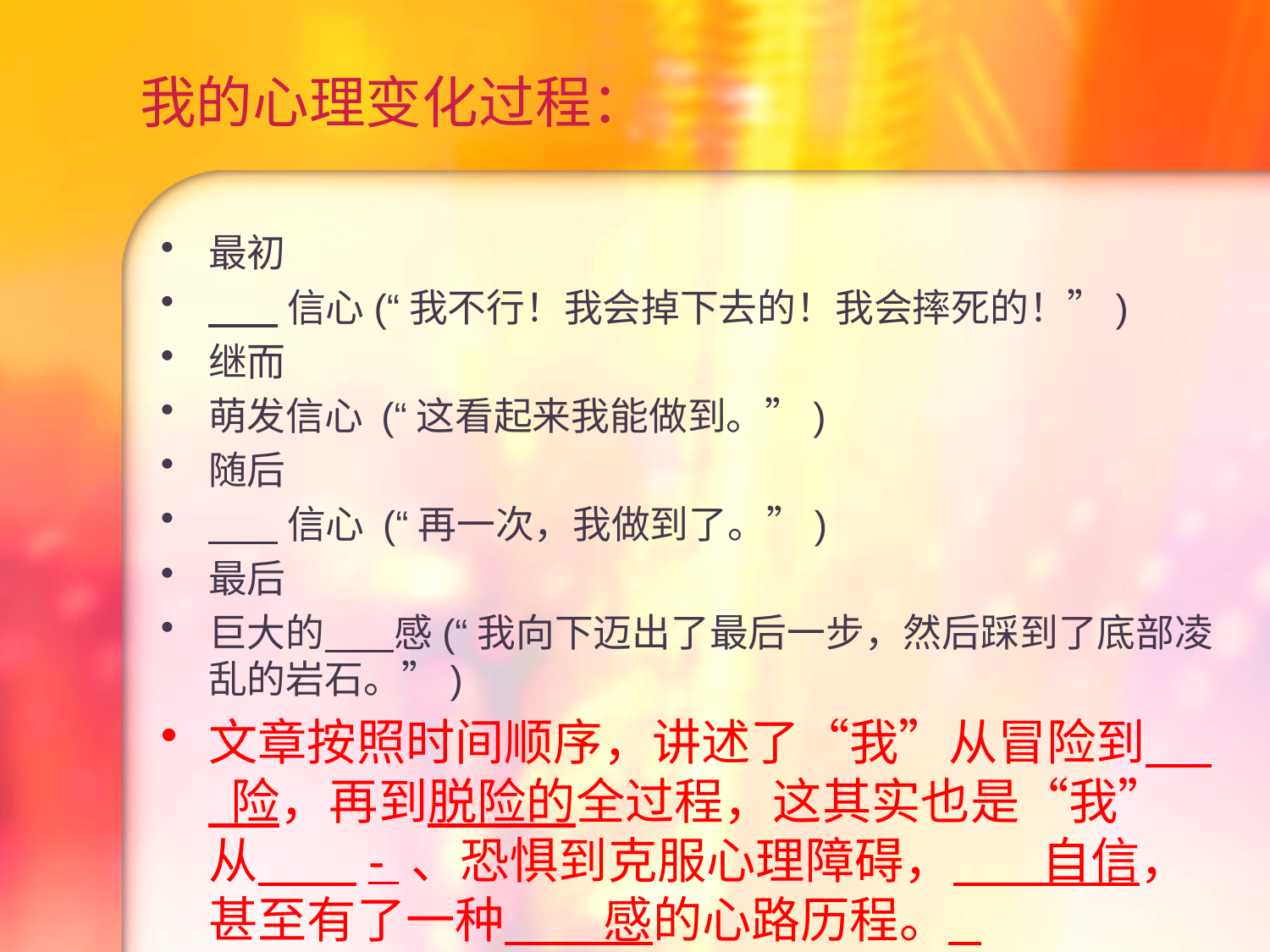

# 我的心理变化过程：
最初
        信心(“我不行！我会掉下去的！我会摔死的！”)
继而
萌发信心 (“这看起来我能做到。”)
随后
        信心 (“再一次，我做到了。”)
最后
巨大的        感(“我向下迈出了最后一步，然后踩到了底部凌乱的岩石。”)
文章按照时间顺序，讲述了“我”从冒险到         险，再到脱险的全过程，这其实也是“我”从         - 、恐惧到克服心理障碍，        自信，甚至有了一种         感的心路历程。